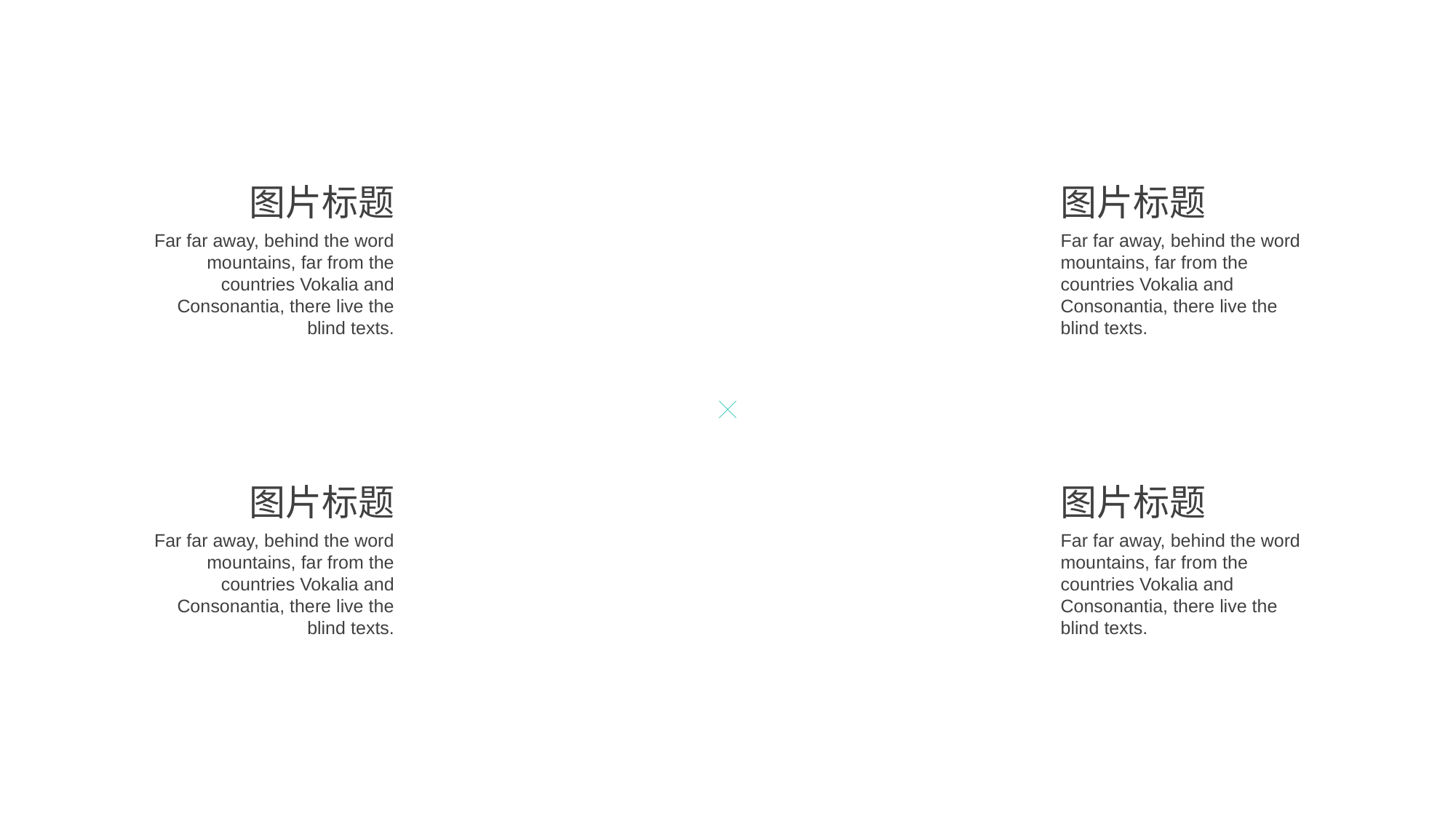

图片标题
Far far away, behind the word mountains, far from the countries Vokalia and Consonantia, there live the blind texts.
图片标题

Far far away, behind the word mountains, far from the countries Vokalia and Consonantia, there live the blind texts.

图片标题
Far far away, behind the word mountains, far from the countries Vokalia and Consonantia, there live the blind texts.
图片标题

Far far away, behind the word mountains, far from the countries Vokalia and Consonantia, there live the blind texts.